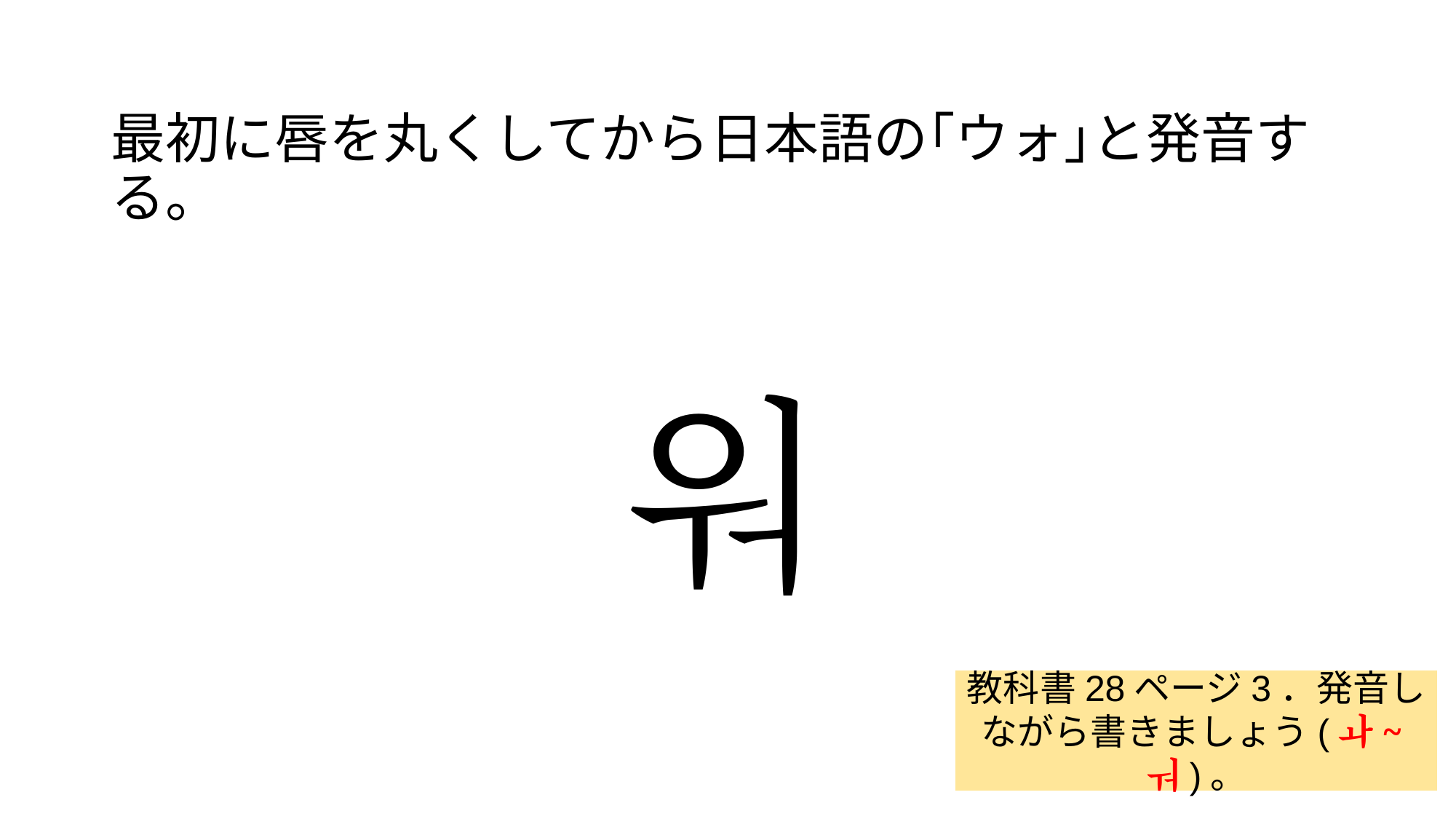

#
最初に唇を丸くしてから日本語の｢ウォ｣と発音する。

워

教科書28ページ3．発音しながら書きましょう(ㅘ~ㅝ)。